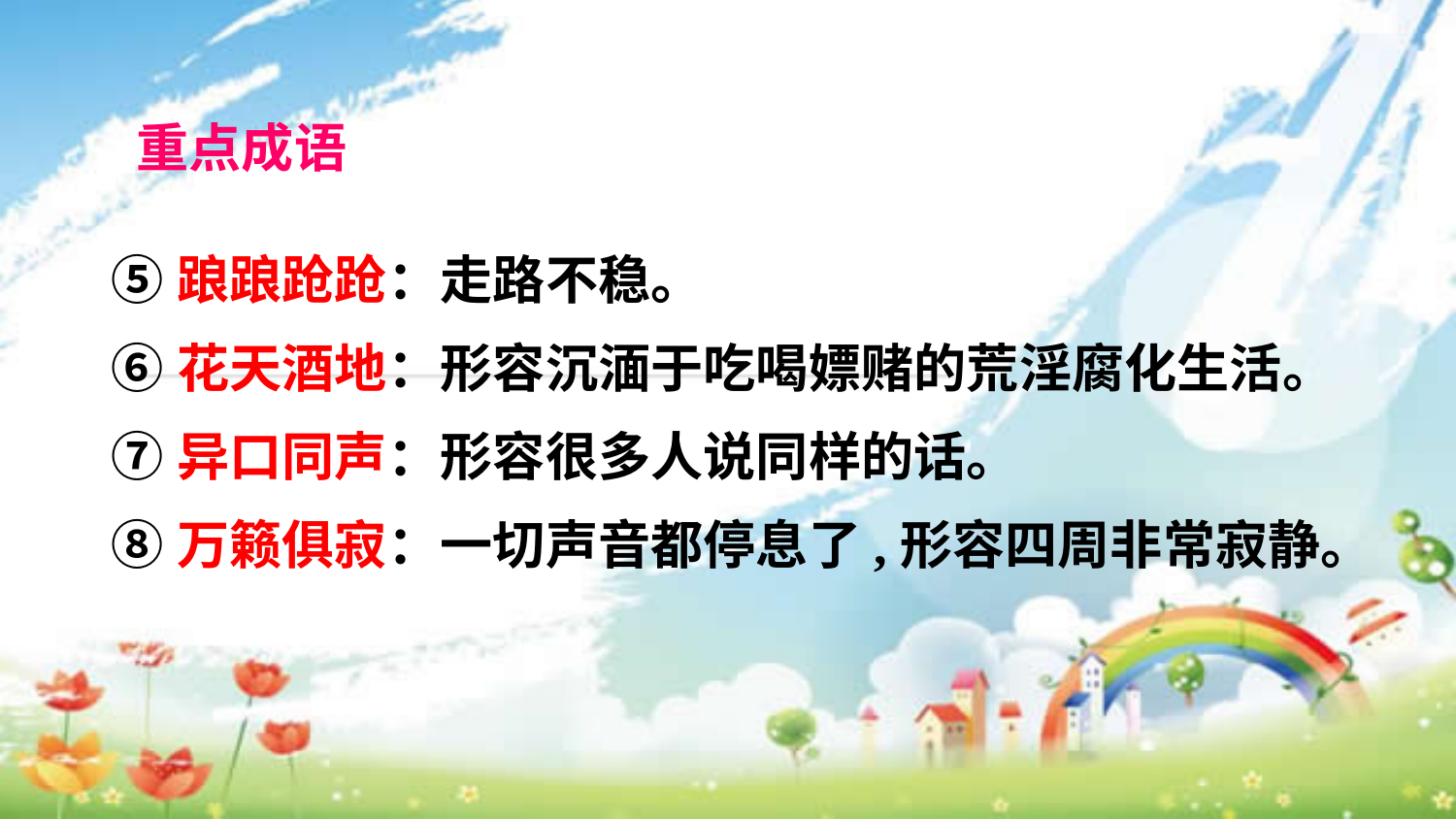

重点成语
⑤踉踉跄跄：走路不稳。
⑥花天酒地：形容沉湎于吃喝嫖赌的荒淫腐化生活。
⑦异口同声：形容很多人说同样的话。
⑧万籁俱寂：一切声音都停息了,形容四周非常寂静。